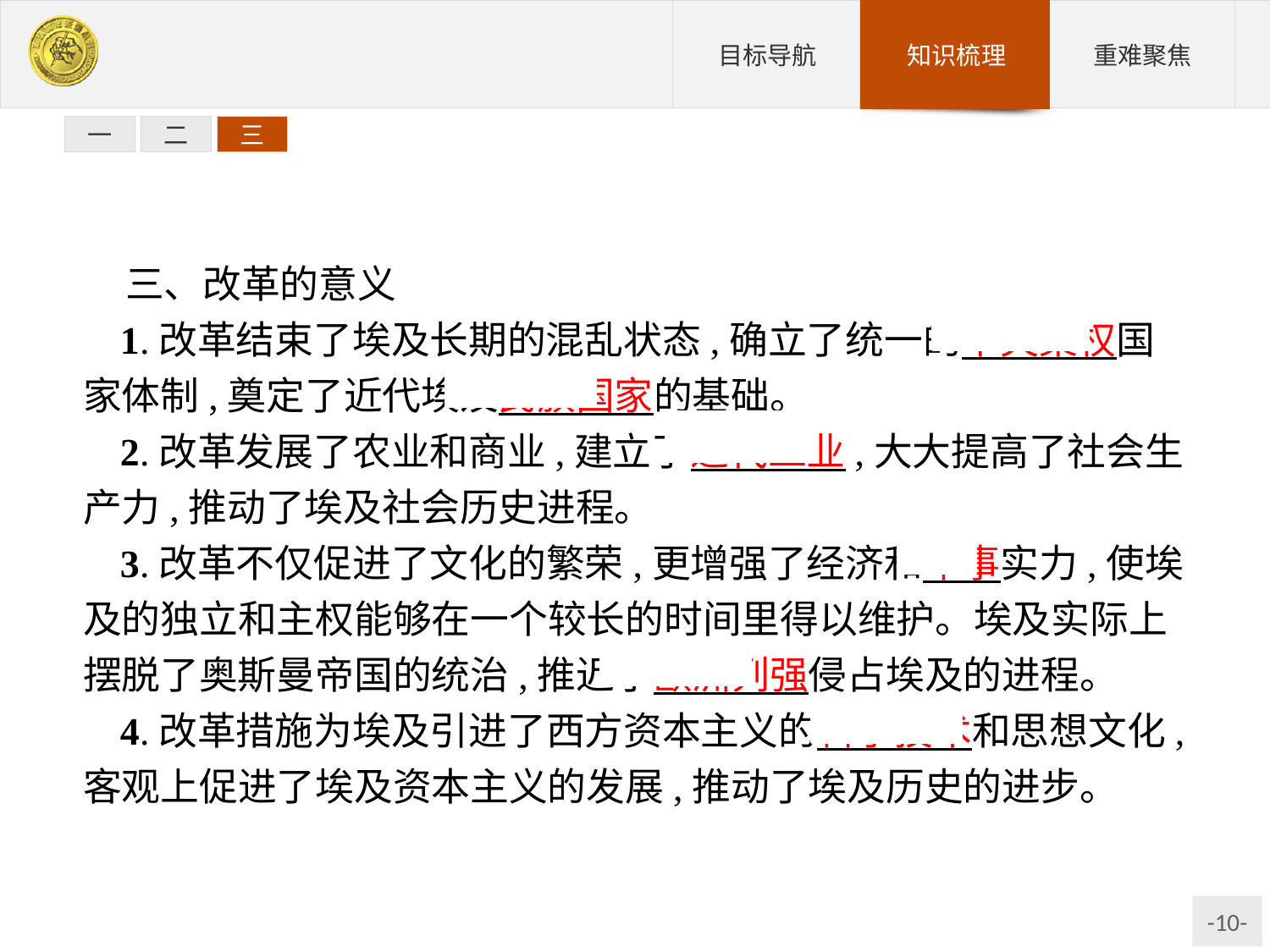

一
二
三
三、改革的意义
1.改革结束了埃及长期的混乱状态,确立了统一的中央集权国家体制,奠定了近代埃及民族国家的基础。
2.改革发展了农业和商业,建立了近代工业,大大提高了社会生产力,推动了埃及社会历史进程。
3.改革不仅促进了文化的繁荣,更增强了经济和军事实力,使埃及的独立和主权能够在一个较长的时间里得以维护。埃及实际上摆脱了奥斯曼帝国的统治,推迟了欧洲列强侵占埃及的进程。
4.改革措施为埃及引进了西方资本主义的科学技术和思想文化,客观上促进了埃及资本主义的发展,推动了埃及历史的进步。